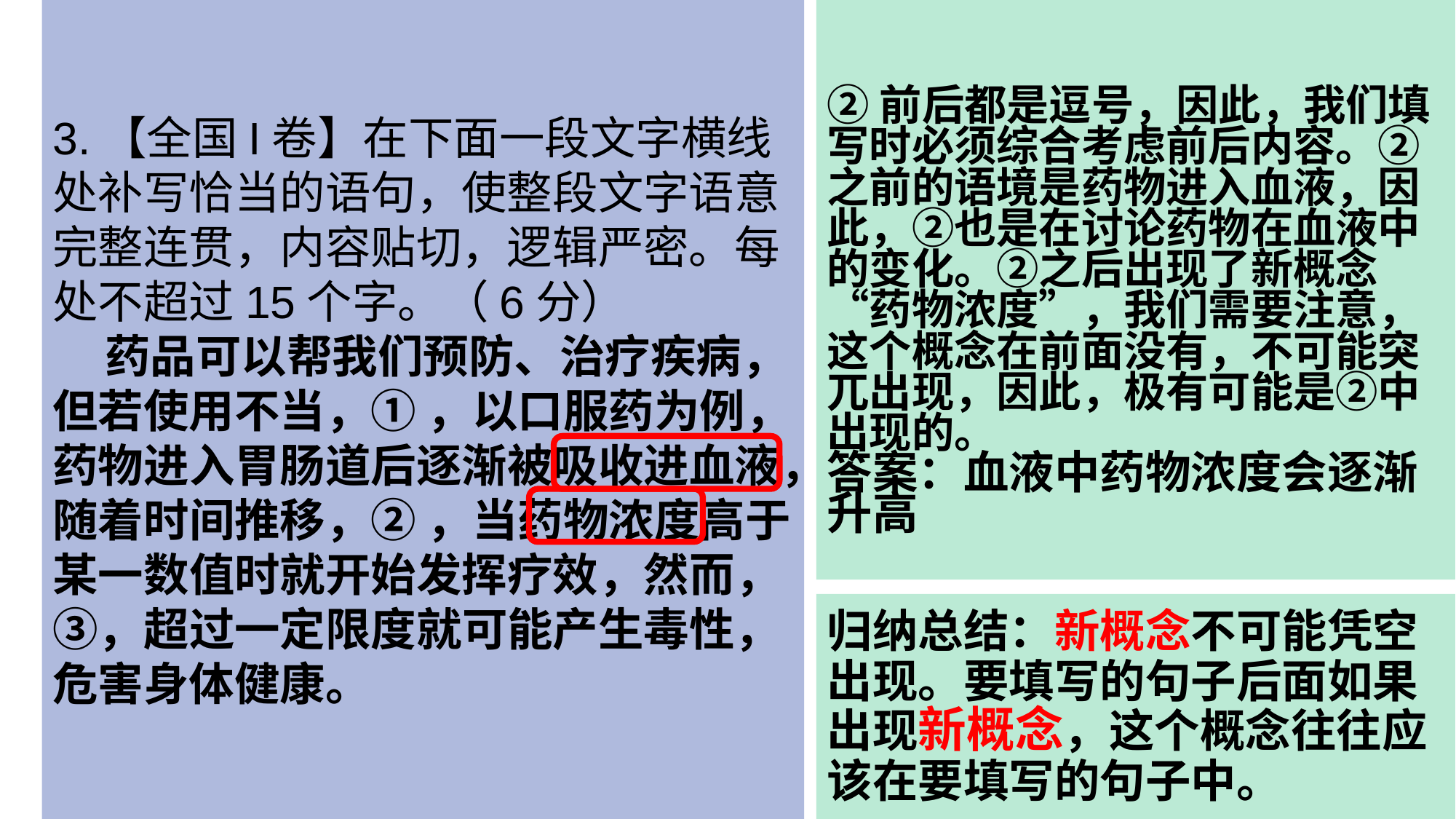

3.【全国I卷】在下面一段文字横线处补写恰当的语句，使整段文字语意完整连贯，内容贴切，逻辑严密。每处不超过15个字。（6分）
    药品可以帮我们预防、治疗疾病，但若使用不当，① ，以口服药为例，药物进入胃肠道后逐渐被吸收进血液，随着时间推移，② ，当药物浓度高于某一数值时就开始发挥疗效，然而，③，超过一定限度就可能产生毒性，危害身体健康。

②前后都是逗号，因此，我们填写时必须综合考虑前后内容。②之前的语境是药物进入血液，因此，②也是在讨论药物在血液中的变化。②之后出现了新概念“药物浓度”，我们需要注意，这个概念在前面没有，不可能突兀出现，因此，极有可能是②中出现的。
答案：血液中药物浓度会逐渐升高

归纳总结：新概念不可能凭空出现。要填写的句子后面如果出现新概念，这个概念往往应该在要填写的句子中。